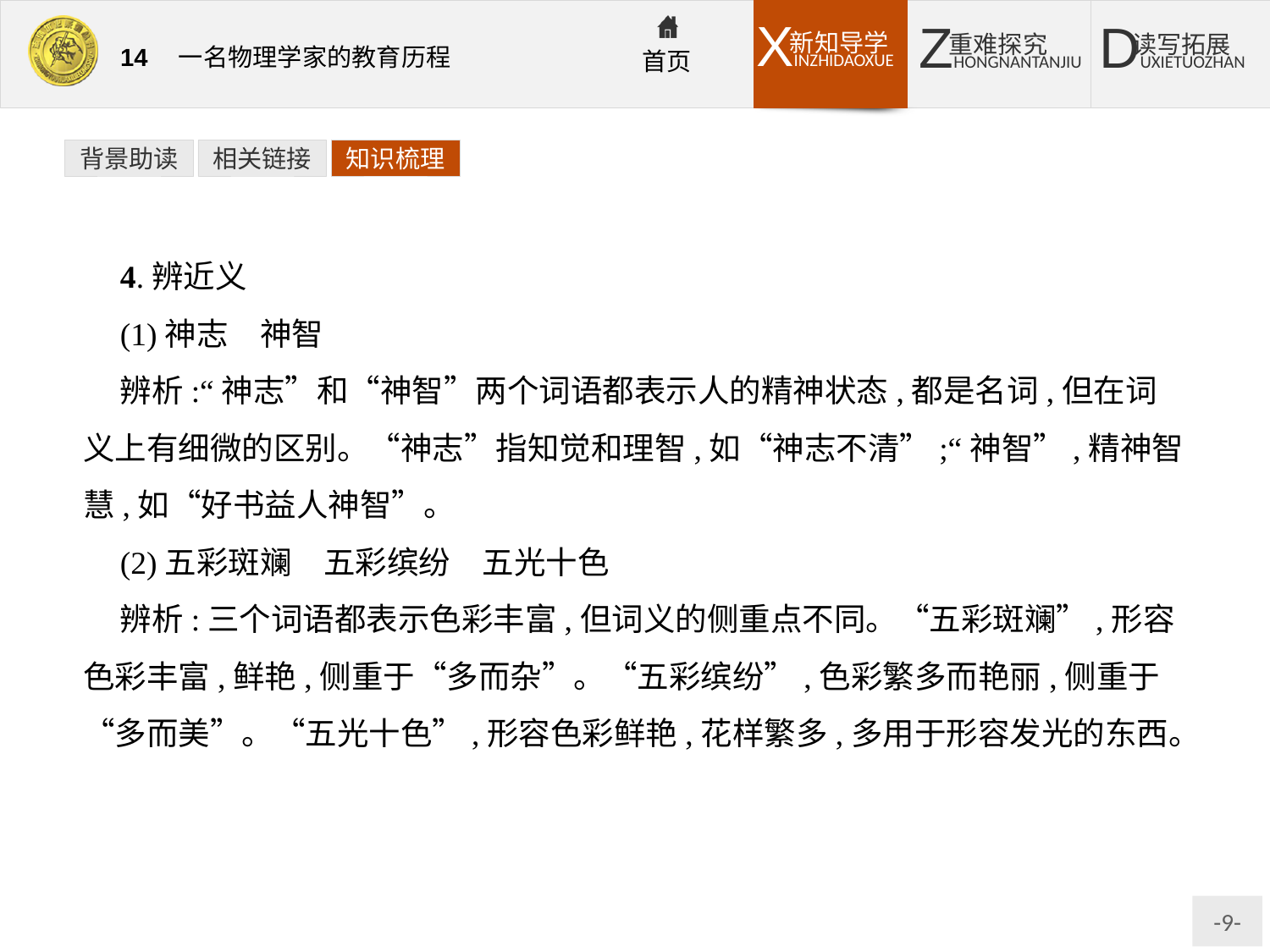

背景助读
相关链接
知识梳理
4.辨近义
(1)神志　神智
辨析:“神志”和“神智”两个词语都表示人的精神状态,都是名词,但在词义上有细微的区别。“神志”指知觉和理智,如“神志不清”;“神智”,精神智慧,如“好书益人神智”。
(2)五彩斑斓　五彩缤纷　五光十色
辨析:三个词语都表示色彩丰富,但词义的侧重点不同。“五彩斑斓”,形容色彩丰富,鲜艳,侧重于“多而杂”。“五彩缤纷”,色彩繁多而艳丽,侧重于“多而美”。“五光十色”,形容色彩鲜艳,花样繁多,多用于形容发光的东西。